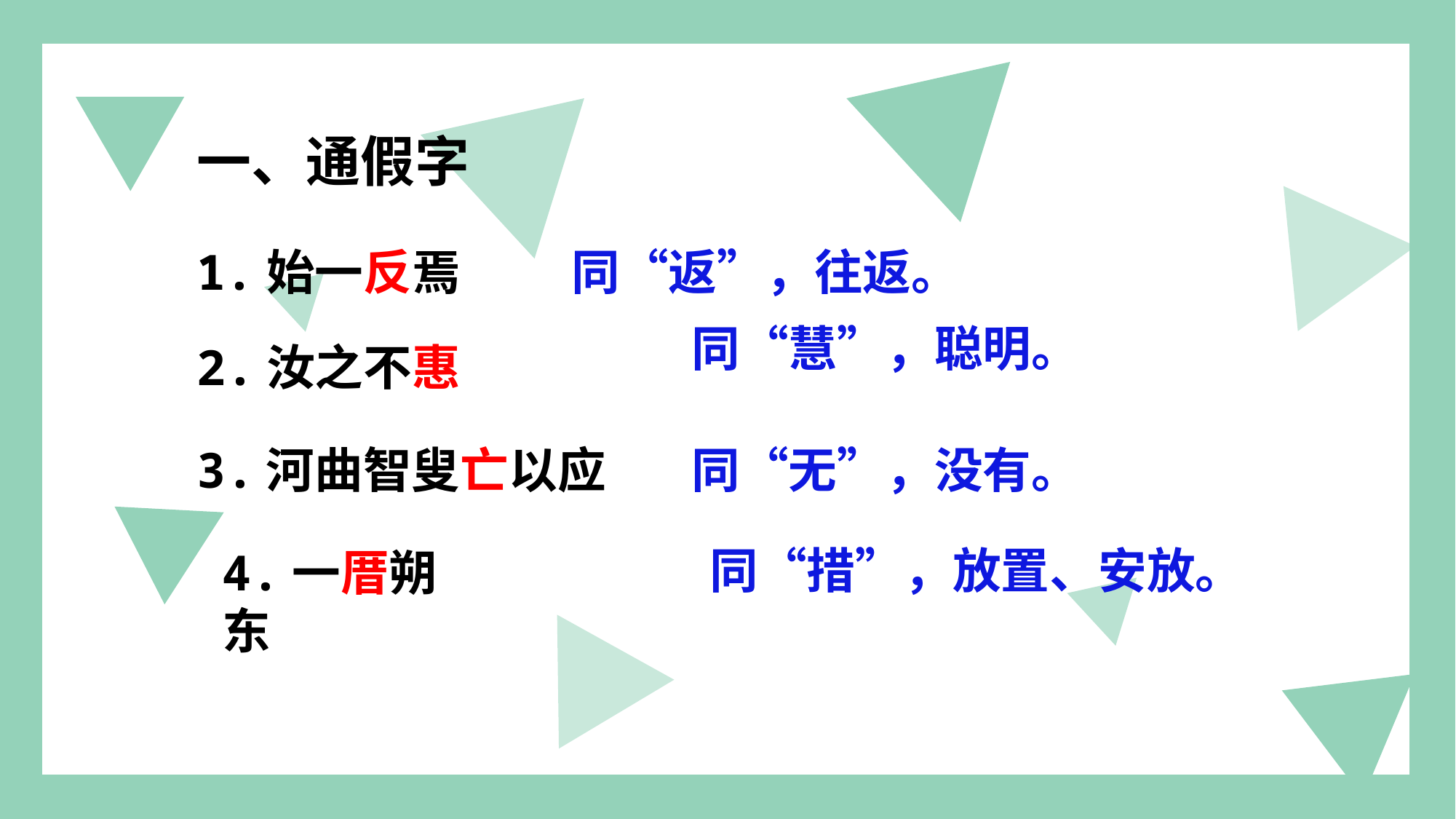

一、通假字

1.始一反焉          同“返”，往返。

同“慧”，聪明。
2.汝之不惠
3.河曲智叟亡以应
同“无”，没有。

同“措”，放置、安放。
4.一厝朔东